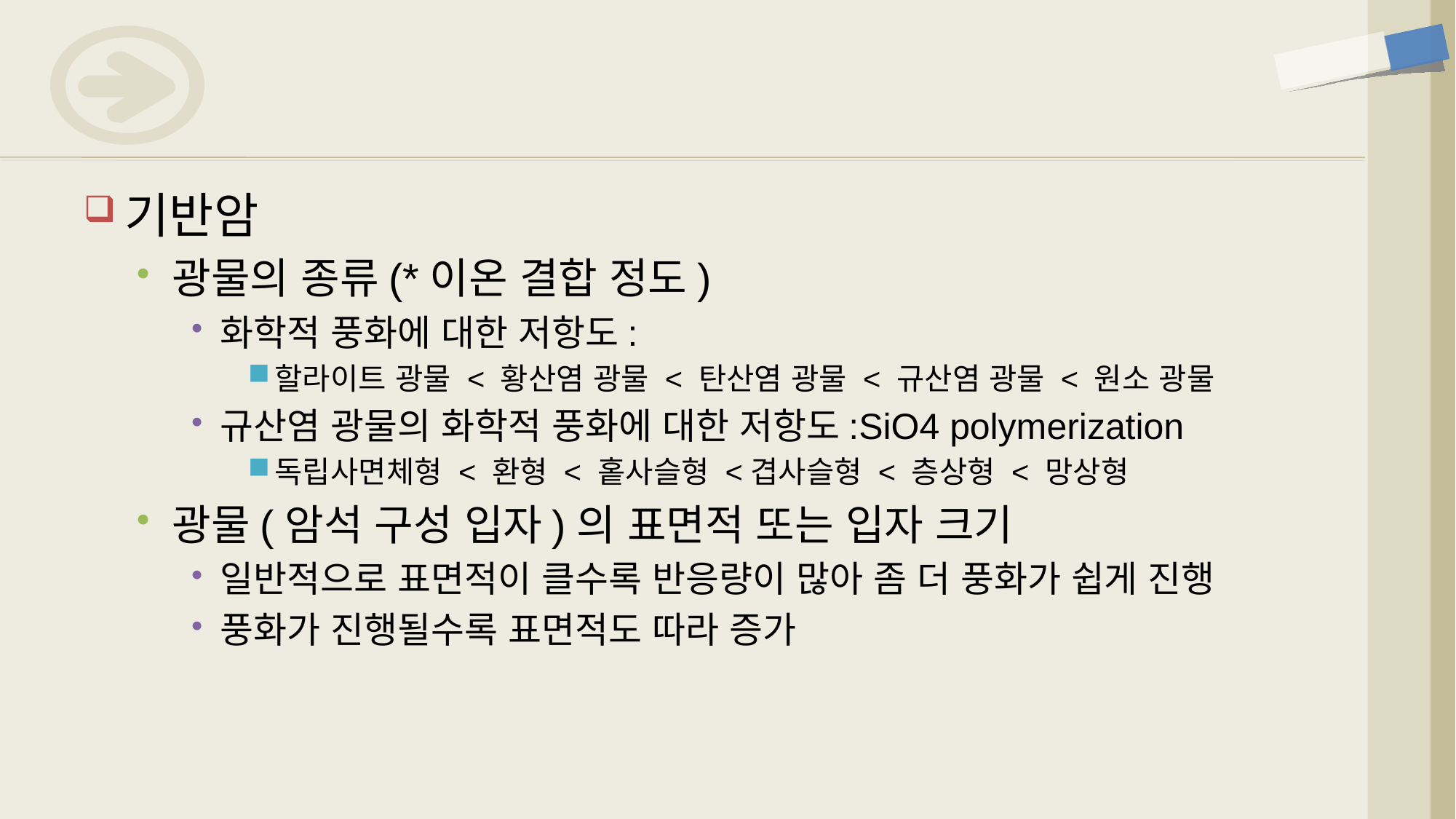

기반암
광물의 종류(*이온 결합 정도)
화학적 풍화에 대한 저항도:
할라이트 광물 < 황산염 광물 < 탄산염 광물 < 규산염 광물 < 원소 광물
규산염 광물의 화학적 풍화에 대한 저항도:SiO4 polymerization
독립사면체형 < 환형 < 홑사슬형 <겹사슬형 < 층상형 < 망상형
광물(암석 구성 입자)의 표면적 또는 입자 크기
일반적으로 표면적이 클수록 반응량이 많아 좀 더 풍화가 쉽게 진행
풍화가 진행될수록 표면적도 따라 증가